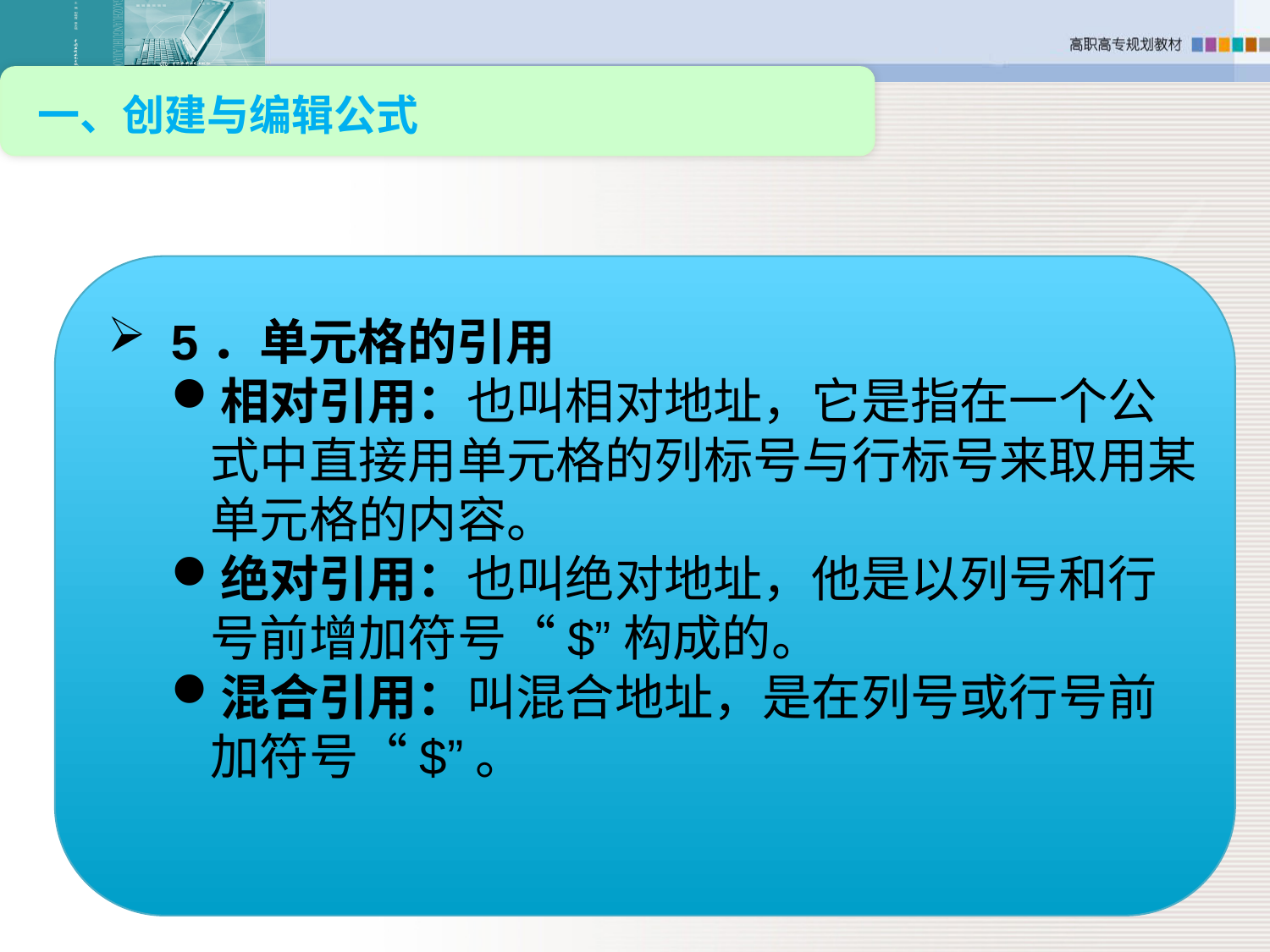

一、创建与编辑公式

5．单元格的引用
相对引用：也叫相对地址，它是指在一个公式中直接用单元格的列标号与行标号来取用某单元格的内容。
绝对引用：也叫绝对地址，他是以列号和行号前增加符号“$”构成的。
混合引用：叫混合地址，是在列号或行号前加符号“$”。